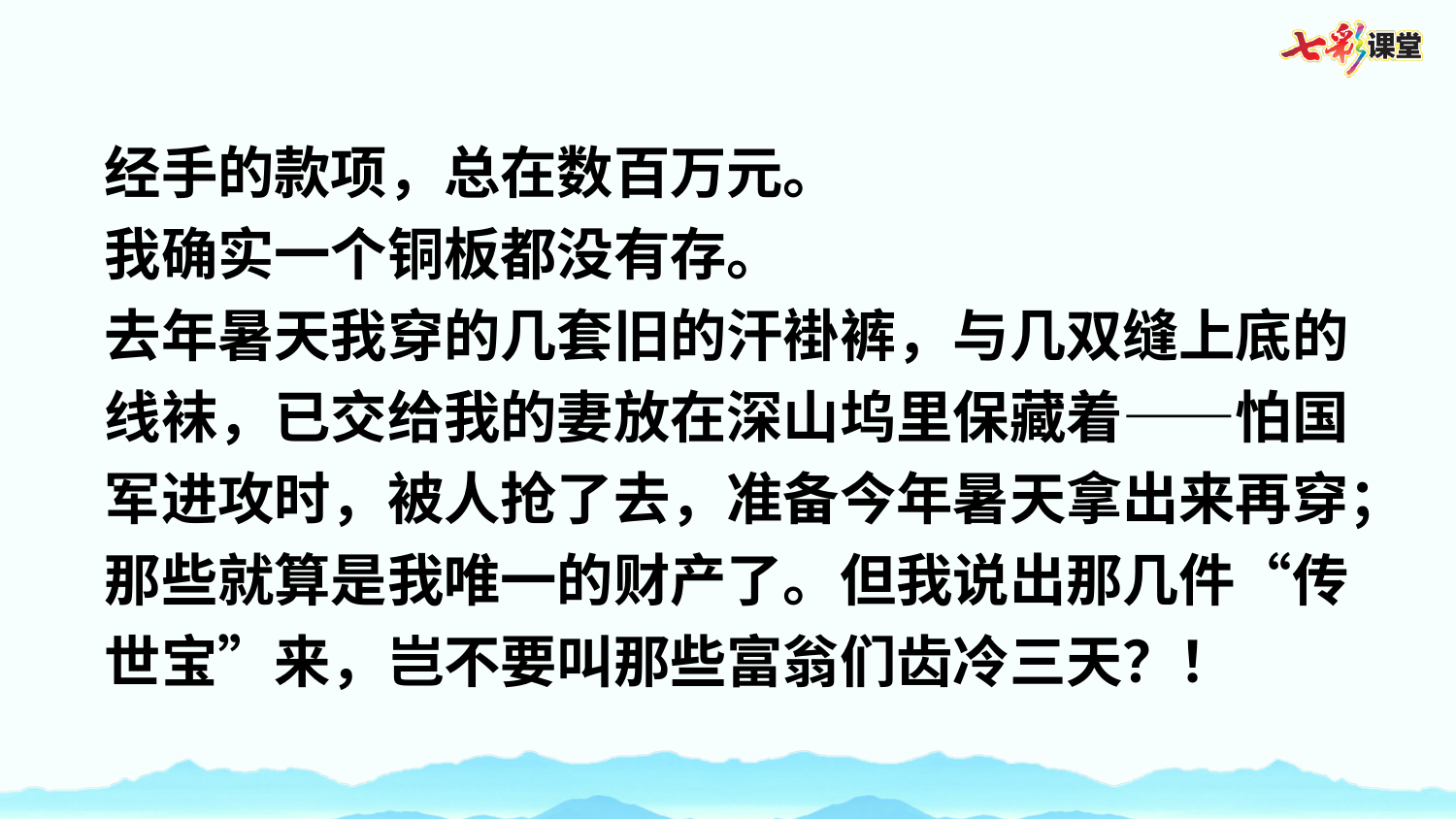

经手的款项，总在数百万元。
我确实一个铜板都没有存。
去年暑天我穿的几套旧的汗褂裤，与几双缝上底的线袜，已交给我的妻放在深山坞里保藏着——怕国军进攻时，被人抢了去，准备今年暑天拿出来再穿；那些就算是我唯一的财产了。但我说出那几件“传世宝”来，岂不要叫那些富翁们齿冷三天？！